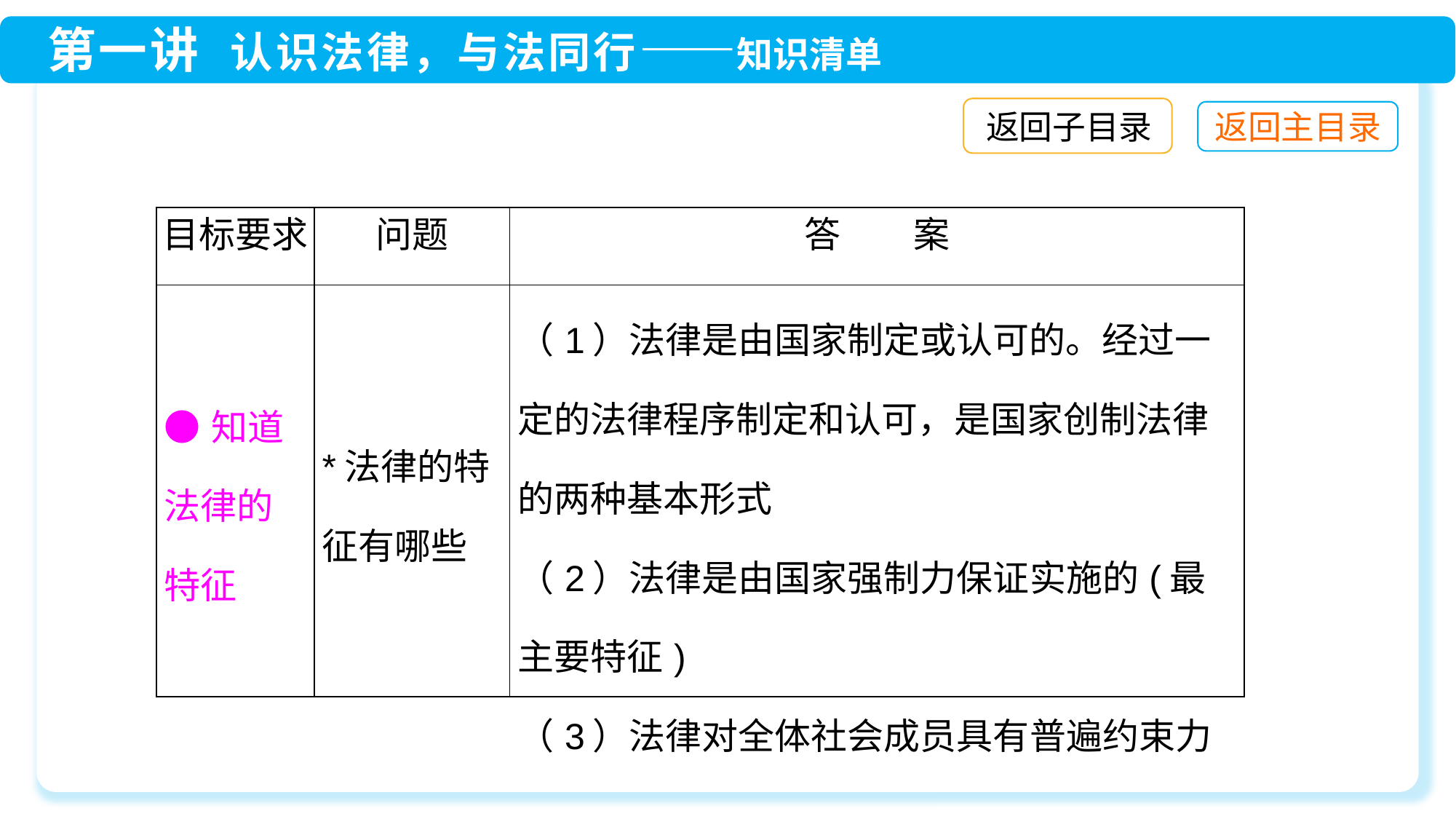

返回子目录
| 目标要求 | 问题 | 答　　案 |
| --- | --- | --- |
| ●知道法律的特征 | \*法律的特征有哪些 | （1）法律是由国家制定或认可的。经过一定的法律程序制定和认可，是国家创制法律的两种基本形式 （2）法律是由国家强制力保证实施的(最主要特征) （3）法律对全体社会成员具有普遍约束力 |